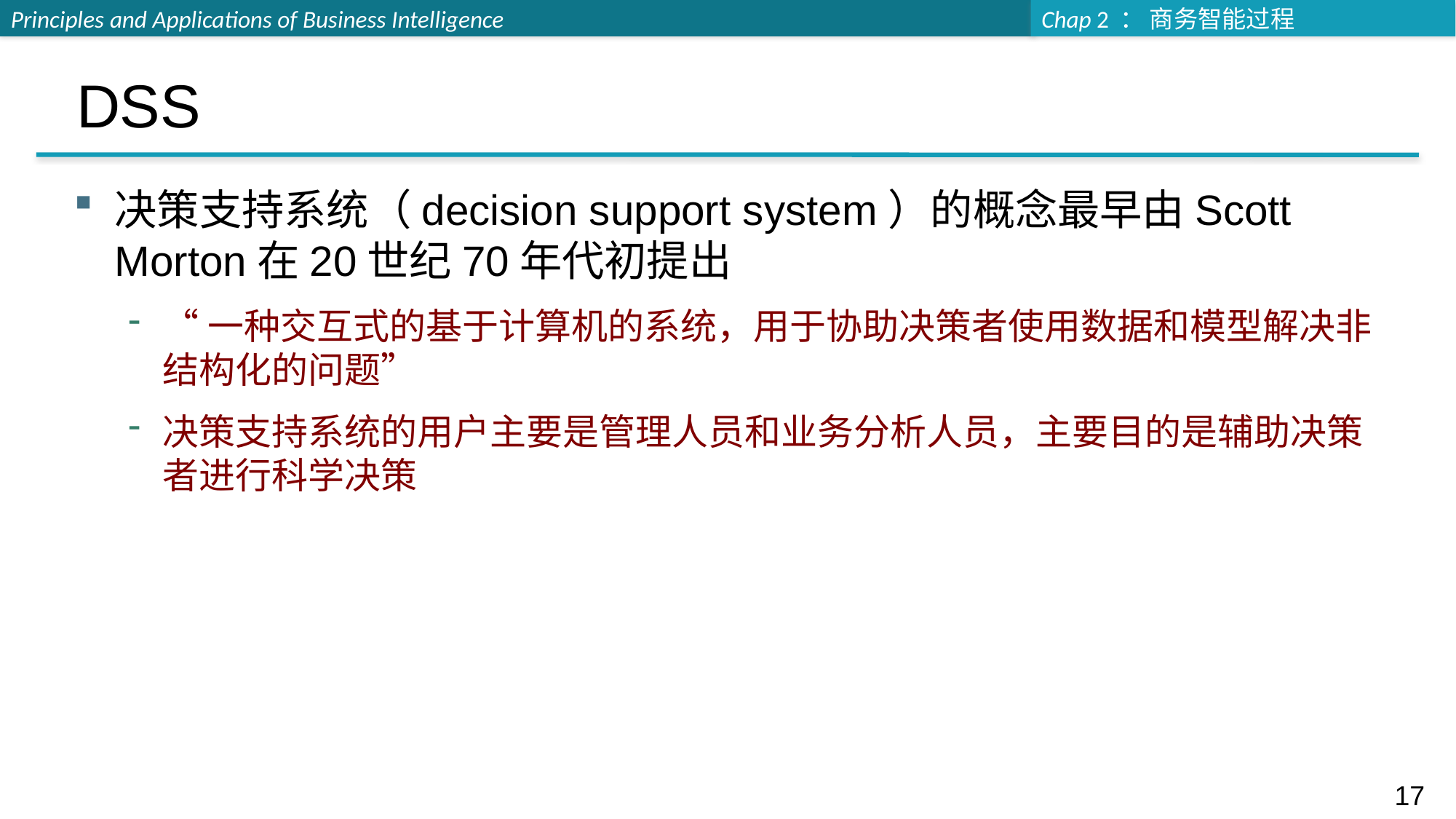

# DSS
决策支持系统（decision support system）的概念最早由Scott Morton在20世纪70年代初提出
“一种交互式的基于计算机的系统，用于协助决策者使用数据和模型解决非结构化的问题”
决策支持系统的用户主要是管理人员和业务分析人员，主要目的是辅助决策者进行科学决策